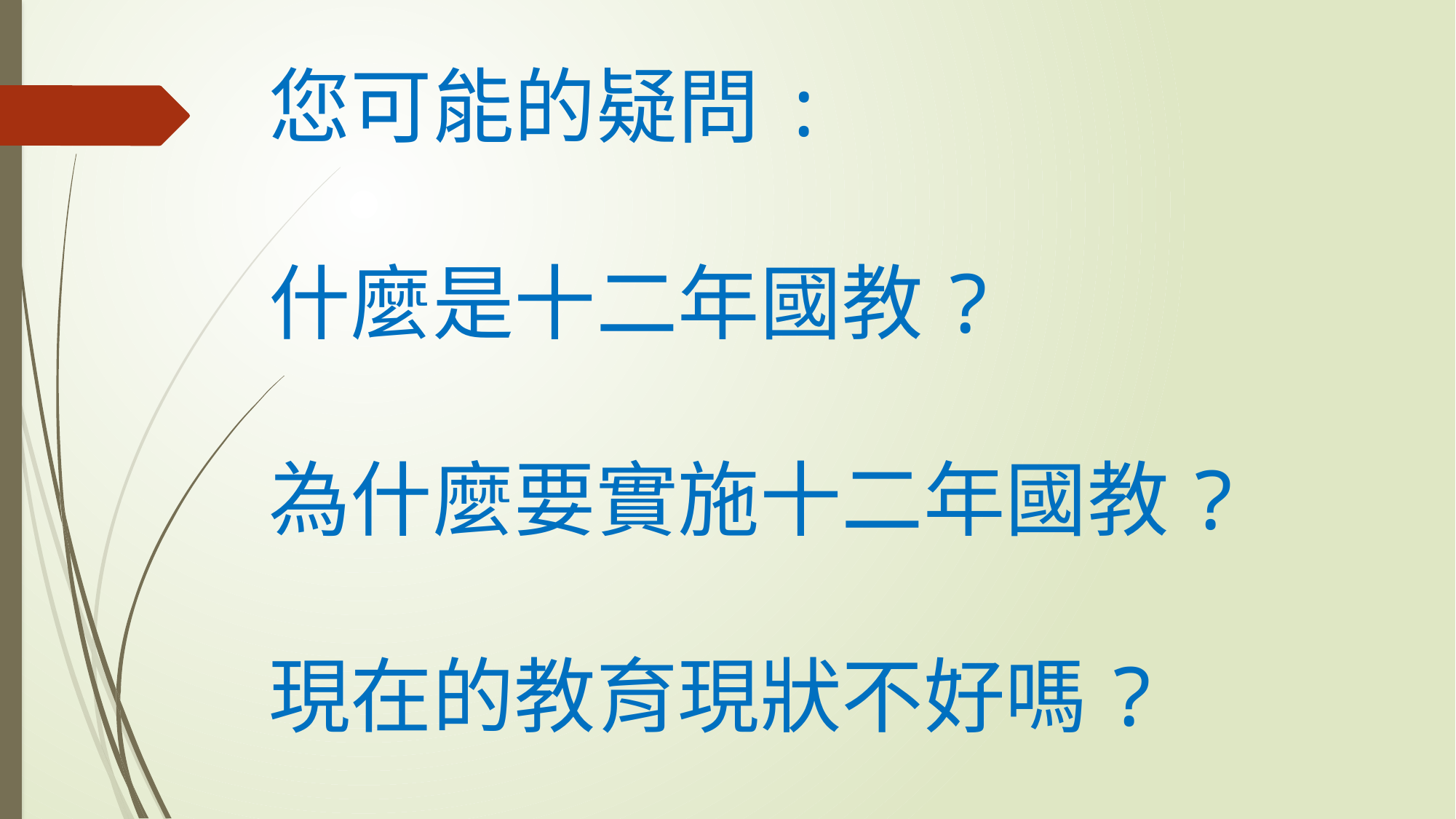

# 您可能的疑問: 什麼是十二年國教? 為什麼要實施十二年國教? 現在的教育現狀不好嗎?